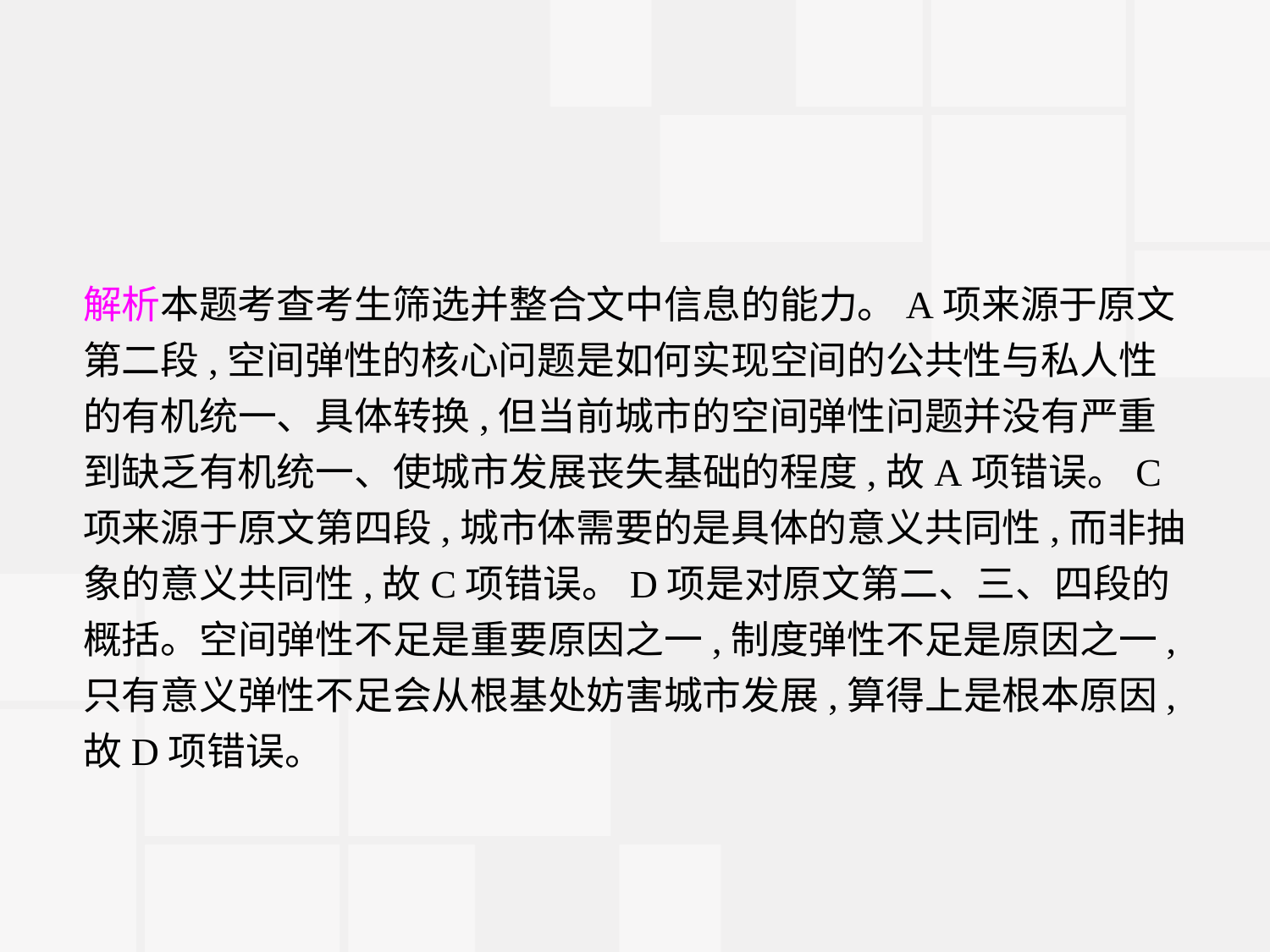

解析本题考查考生筛选并整合文中信息的能力。A项来源于原文第二段,空间弹性的核心问题是如何实现空间的公共性与私人性的有机统一、具体转换,但当前城市的空间弹性问题并没有严重到缺乏有机统一、使城市发展丧失基础的程度,故A项错误。C项来源于原文第四段,城市体需要的是具体的意义共同性,而非抽象的意义共同性,故C项错误。D项是对原文第二、三、四段的概括。空间弹性不足是重要原因之一,制度弹性不足是原因之一,只有意义弹性不足会从根基处妨害城市发展,算得上是根本原因,故D项错误。